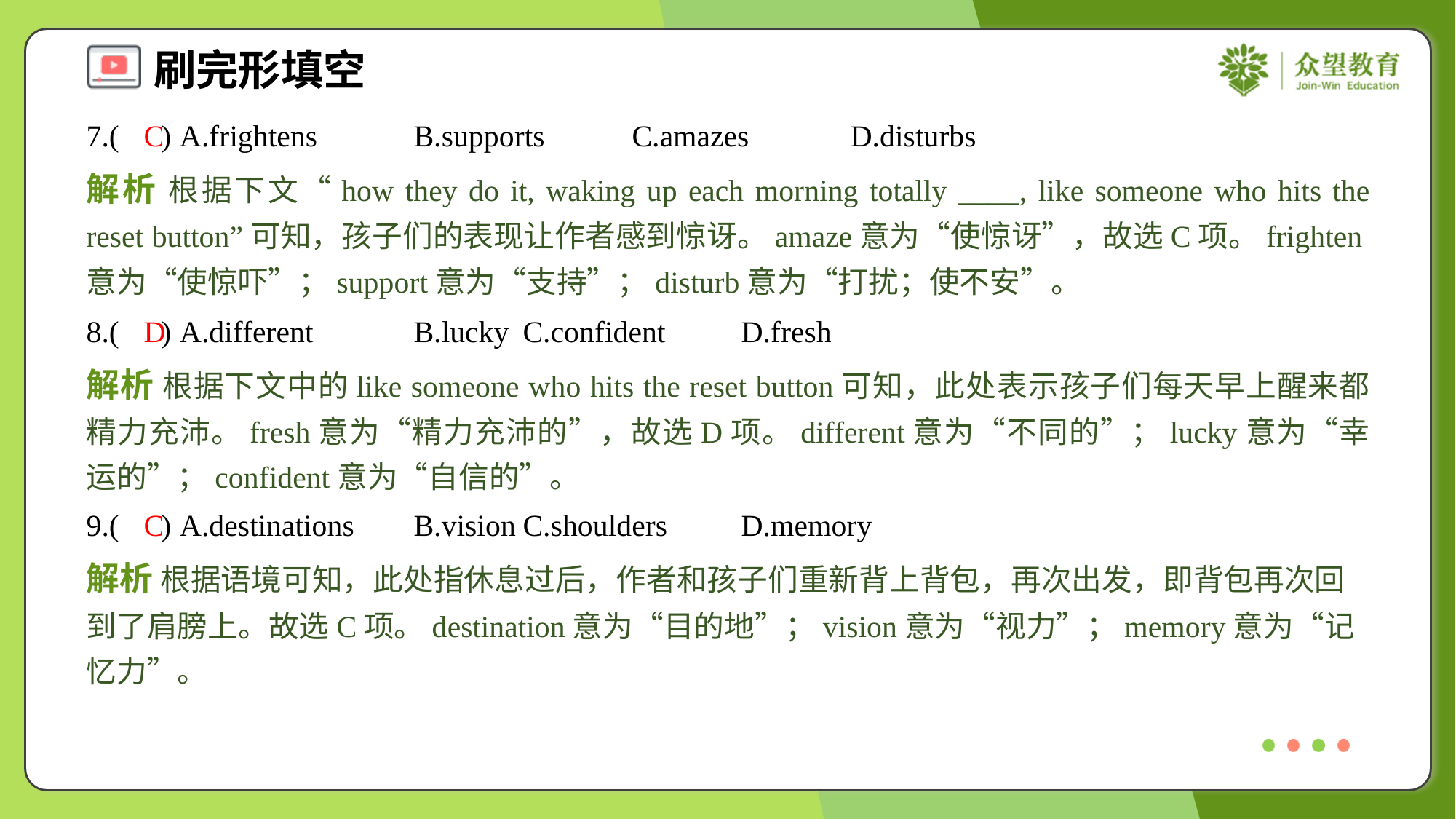

7.(     ) A.frightens	B.supports	C.amazes	D.disturbs
C
解析 根据下文“how they do it, waking up each morning totally ____, like someone who hits the reset button”可知，孩子们的表现让作者感到惊讶。amaze意为“使惊讶”，故选C项。frighten意为“使惊吓”；support意为“支持”；disturb意为“打扰；使不安”。
8.(     ) A.different	B.lucky	C.confident	D.fresh
D
解析 根据下文中的like someone who hits the reset button可知，此处表示孩子们每天早上醒来都精力充沛。fresh意为“精力充沛的”，故选D项。different意为“不同的”；lucky意为“幸运的”；confident意为“自信的”。
9.(     ) A.destinations	B.vision	C.shoulders	D.memory
C
解析 根据语境可知，此处指休息过后，作者和孩子们重新背上背包，再次出发，即背包再次回到了肩膀上。故选C项。destination意为“目的地”；vision意为“视力”；memory意为“记忆力”。